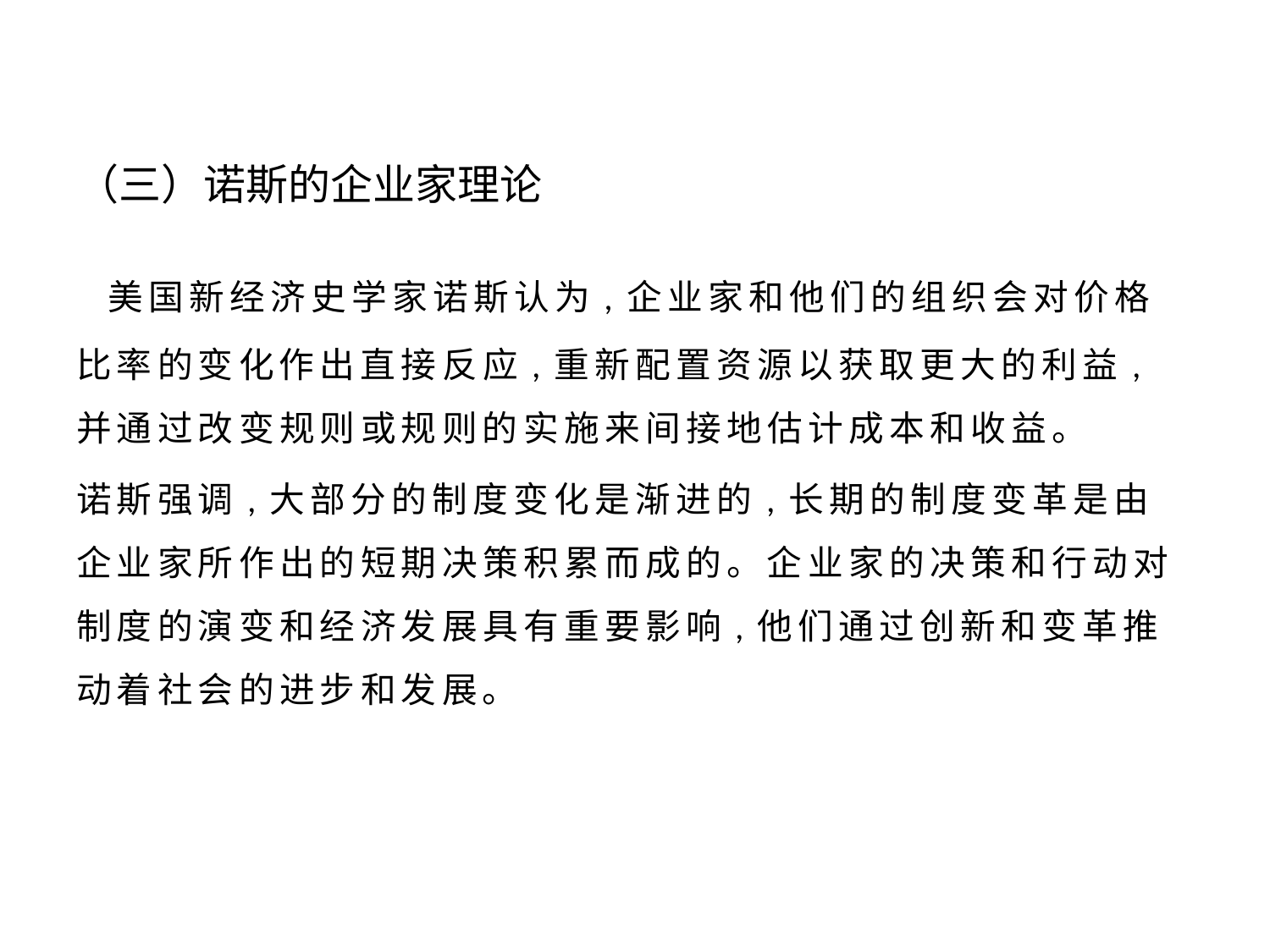

（三）诺斯的企业家理论
 美国新经济史学家诺斯认为,企业家和他们的组织会对价格比率的变化作出直接反应,重新配置资源以获取更大的利益,并通过改变规则或规则的实施来间接地估计成本和收益。
诺斯强调,大部分的制度变化是渐进的,长期的制度变革是由企业家所作出的短期决策积累而成的。企业家的决策和行动对制度的演变和经济发展具有重要影响,他们通过创新和变革推动着社会的进步和发展。